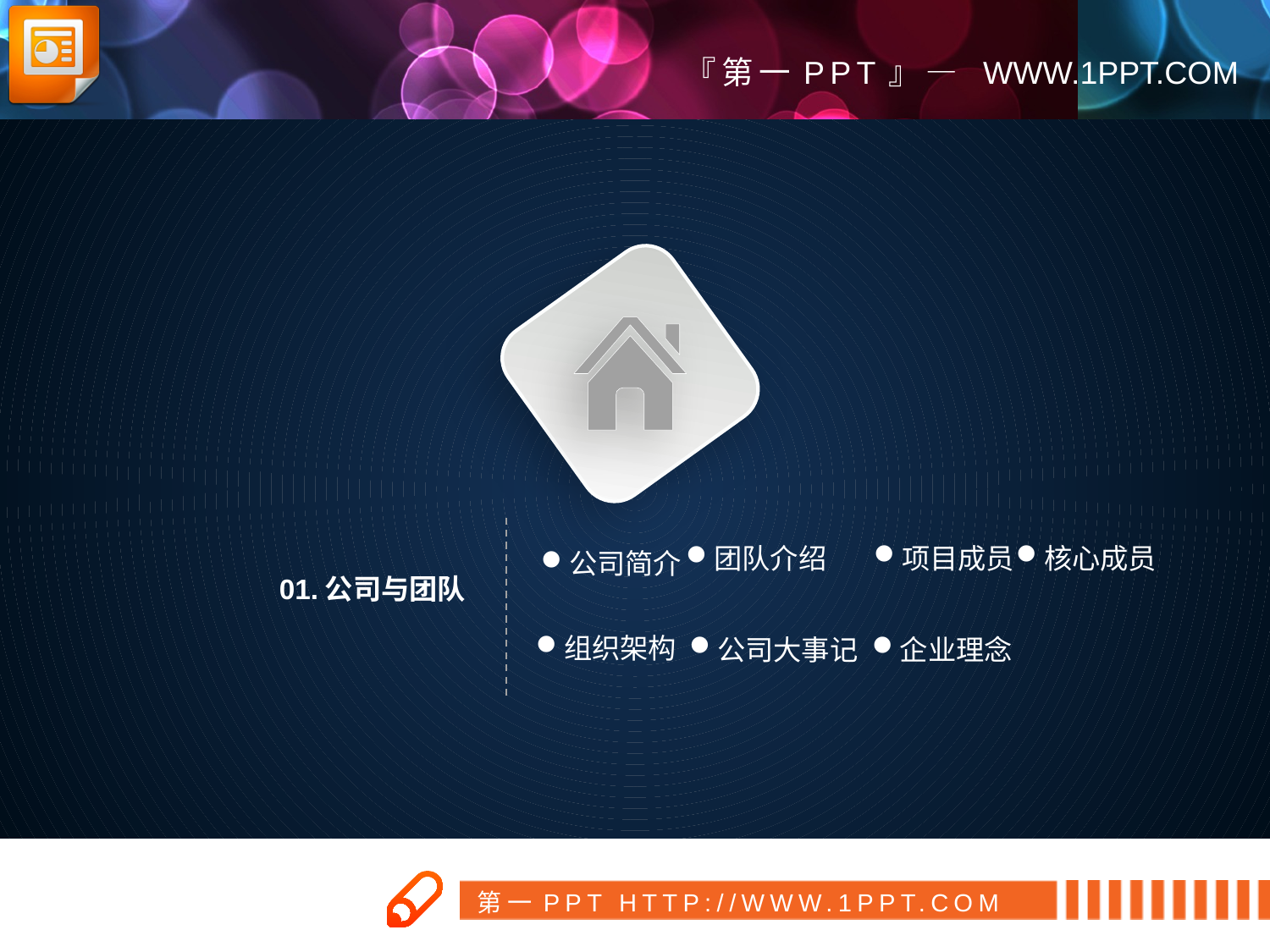

公司简介
项目成员
核心成员
团队介绍
01.公司与团队
组织架构
公司大事记
企业理念